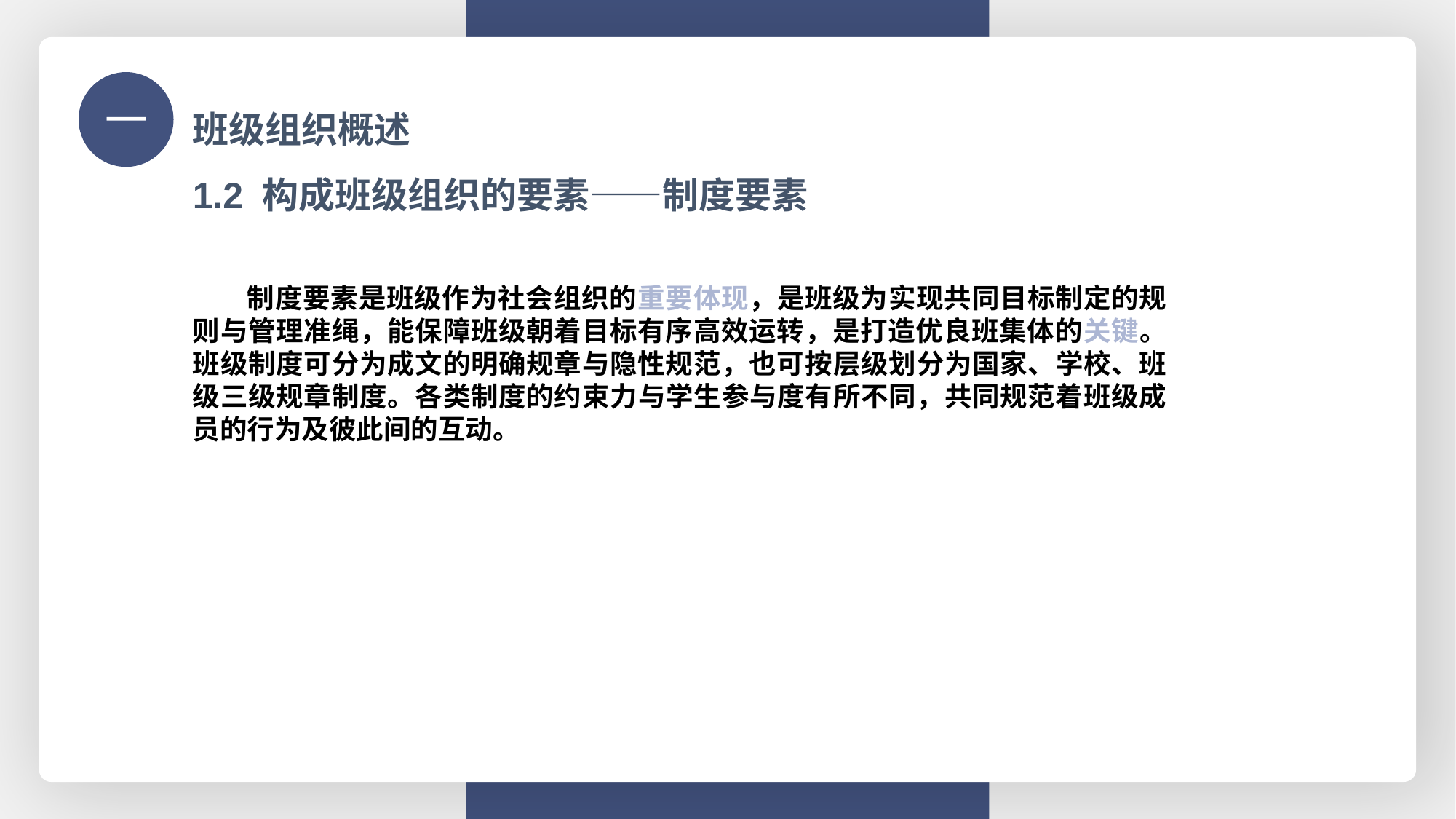

班级组织概述
一
1.2 构成班级组织的要素——制度要素
       制度要素是班级作为社会组织的重要体现，是班级为实现共同目标制定的规则与管理准绳，能保障班级朝着目标有序高效运转，是打造优良班集体的关键。班级制度可分为成文的明确规章与隐性规范，也可按层级划分为国家、学校、班级三级规章制度。各类制度的约束力与学生参与度有所不同，共同规范着班级成员的行为及彼此间的互动。